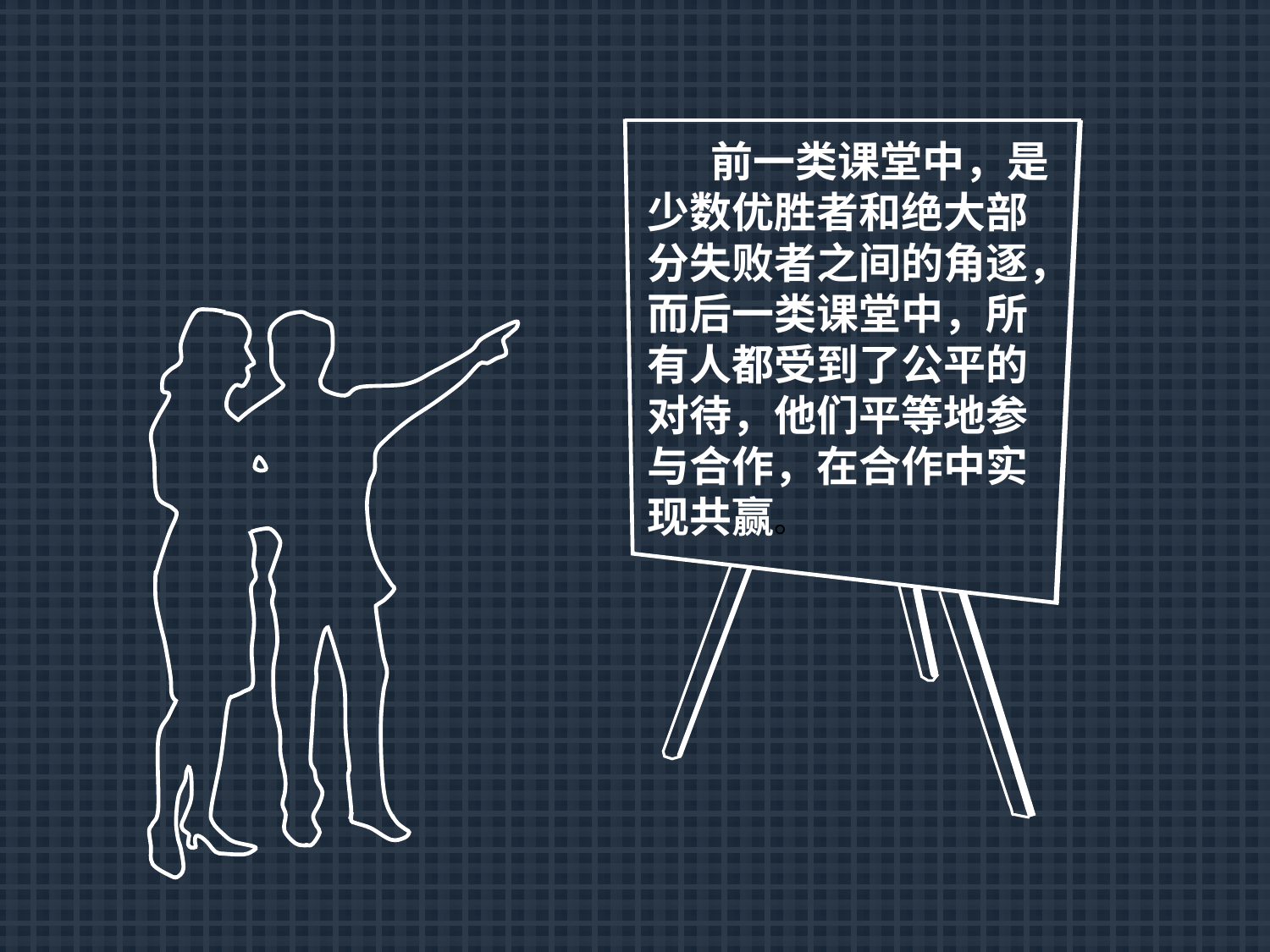

前一类课堂中，是少数优胜者和绝大部分失败者之间的角逐，而后一类课堂中，所有人都受到了公平的对待，他们平等地参与合作，在合作中实现共赢。